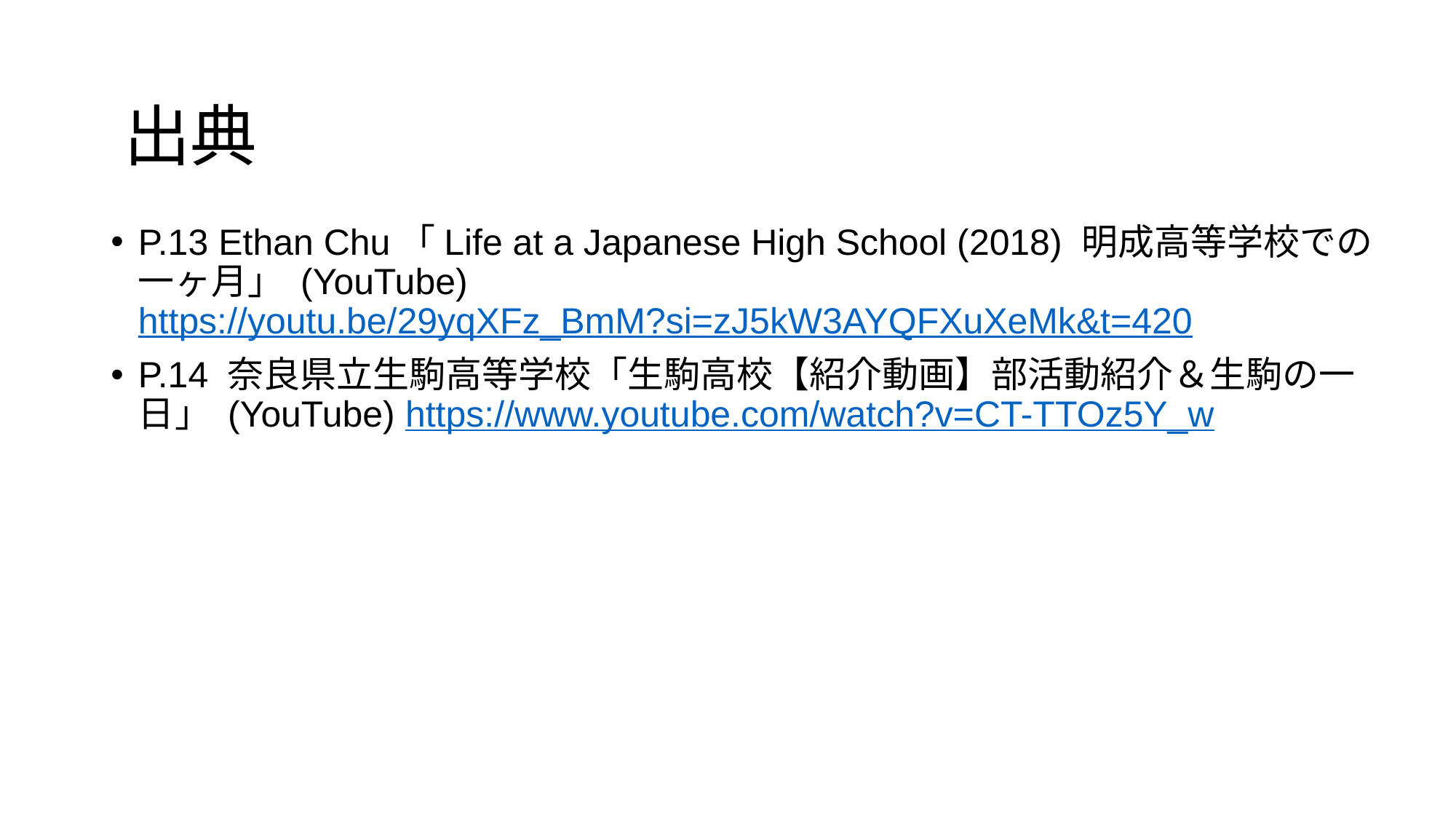

# 出典
P.13 Ethan Chu「Life at a Japanese High School (2018) 明成高等学校での一ヶ月」 (YouTube) https://youtu.be/29yqXFz_BmM?si=zJ5kW3AYQFXuXeMk&t=420
P.14 奈良県立生駒高等学校「生駒高校【紹介動画】部活動紹介＆生駒の一日」 (YouTube) https://www.youtube.com/watch?v=CT-TTOz5Y_w